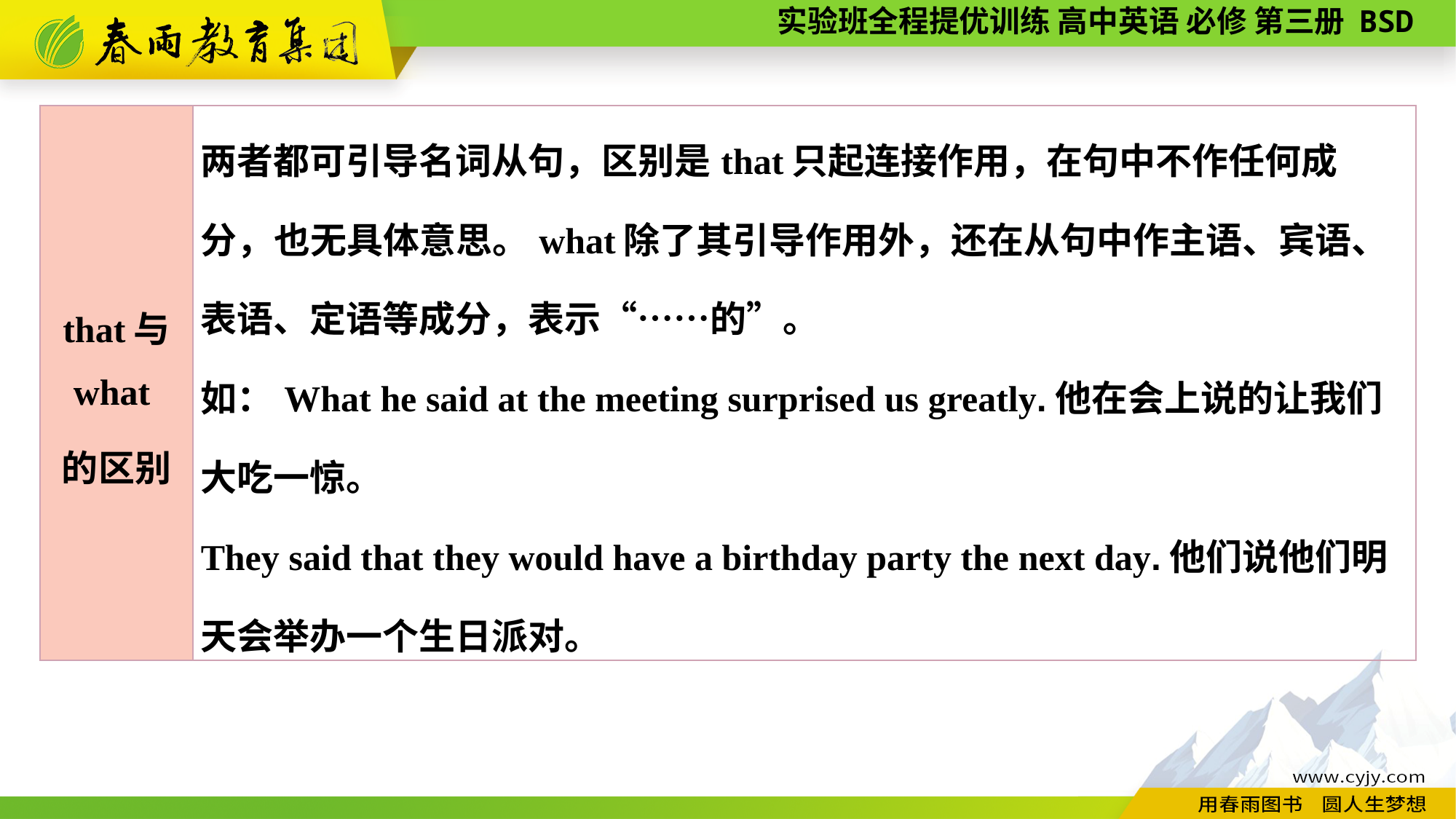

| that与 what 的区别 | 两者都可引导名词从句，区别是that只起连接作用，在句中不作任何成分，也无具体意思。what除了其引导作用外，还在从句中作主语、宾语、表语、定语等成分，表示“……的”。 如：What he said at the meeting surprised us greatly.他在会上说的让我们大吃一惊。 They said that they would have a birthday party the next day.他们说他们明天会举办一个生日派对。 |
| --- | --- |